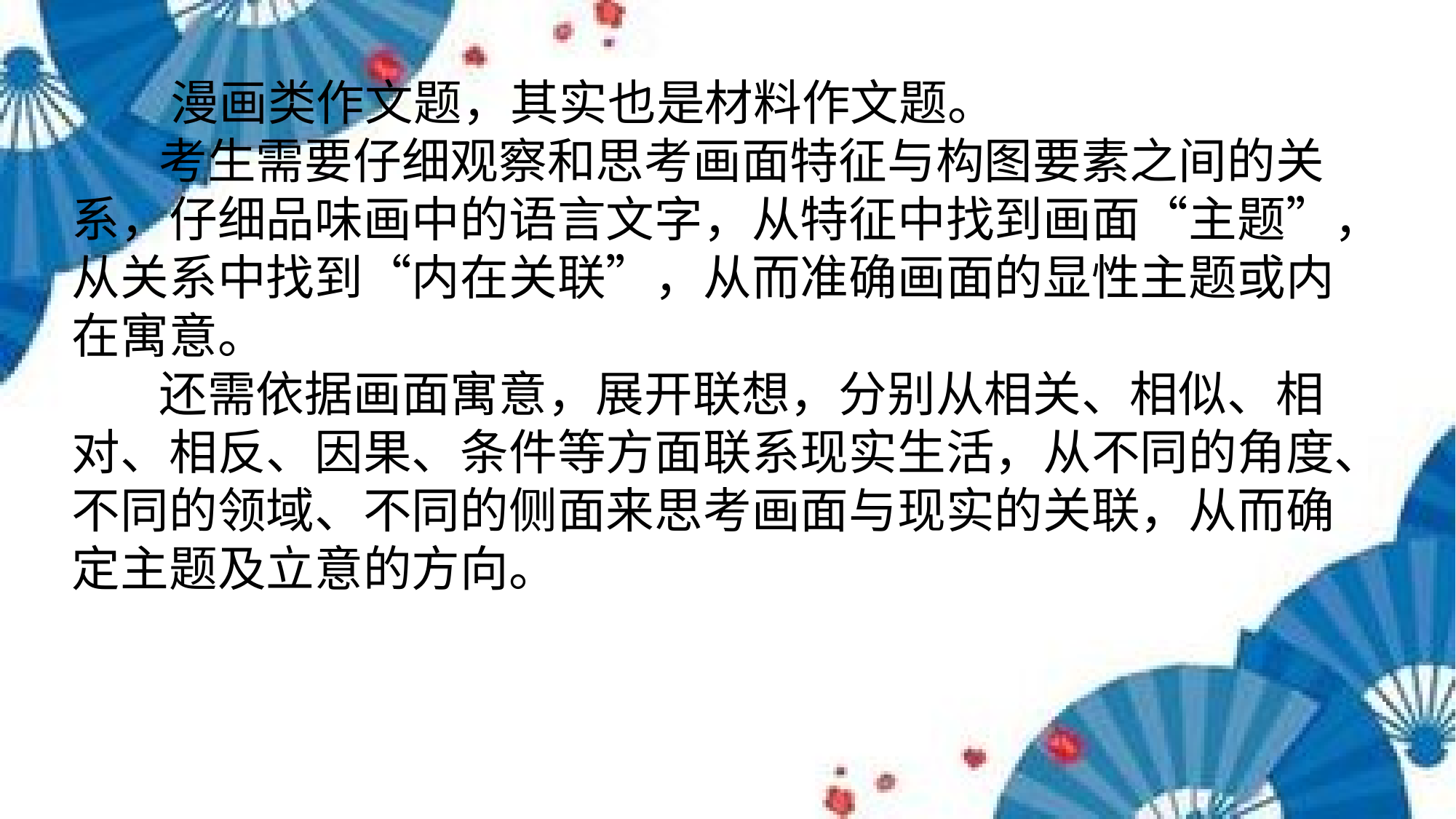

漫画类作文题，其实也是材料作文题。
        考生需要仔细观察和思考画面特征与构图要素之间的关系，仔细品味画中的语言文字，从特征中找到画面“主题”，从关系中找到“内在关联”，从而准确画面的显性主题或内在寓意。
        还需依据画面寓意，展开联想，分别从相关、相似、相对、相反、因果、条件等方面联系现实生活，从不同的角度、不同的领域、不同的侧面来思考画面与现实的关联，从而确定主题及立意的方向。